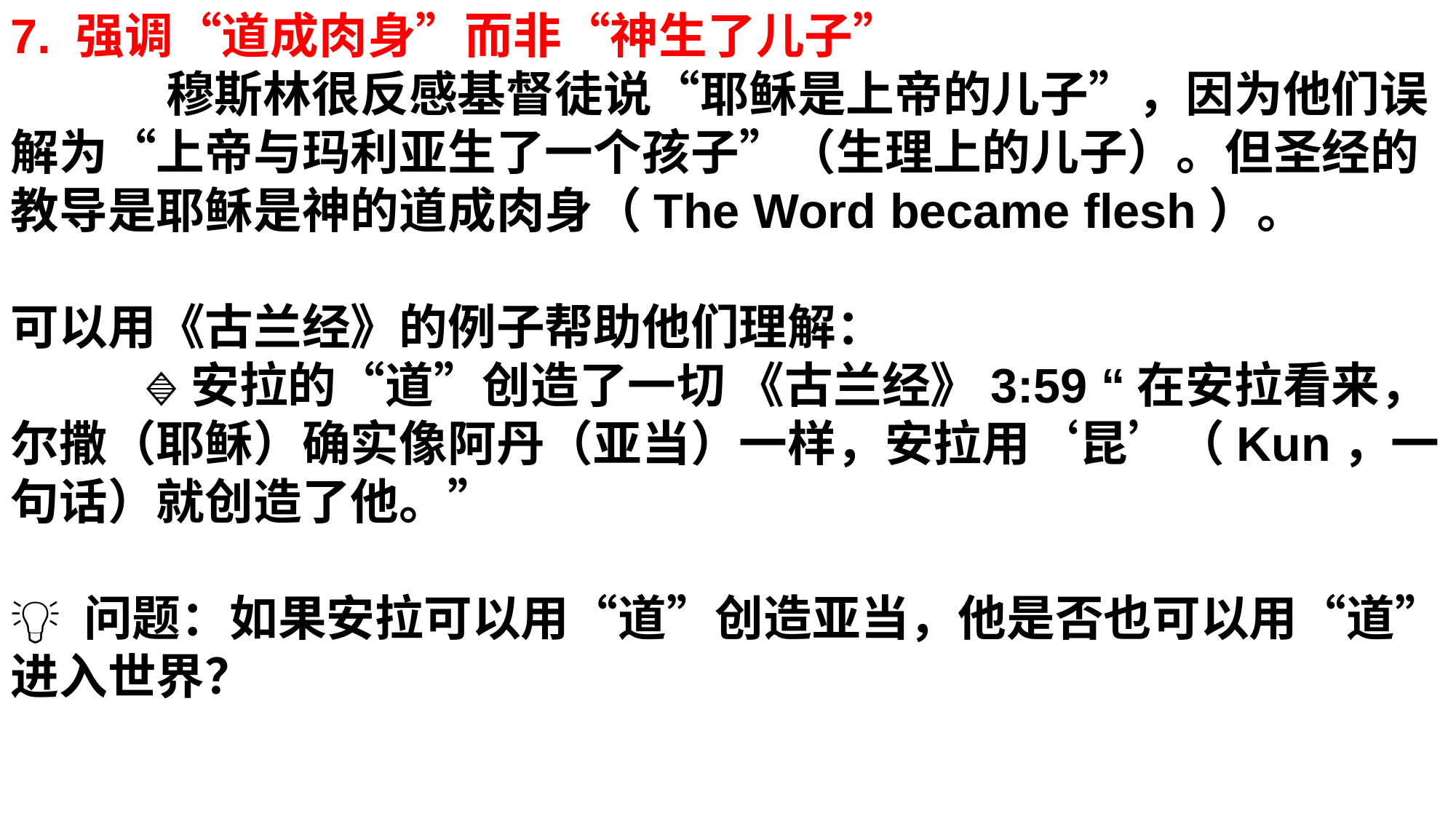

7. 强调“道成肉身”而非“神生了儿子”                                                               穆斯林很反感基督徒说“耶稣是上帝的儿子”，因为他们误解为“上帝与玛利亚生了一个孩子”（生理上的儿子）。但圣经的教导是耶稣是神的道成肉身（The Word became flesh）。

可以用《古兰经》的例子帮助他们理解：                                                               🔹 安拉的“道”创造了一切 《古兰经》3:59 “在安拉看来，尔撒（耶稣）确实像阿丹（亚当）一样，安拉用‘昆’（Kun，一句话）就创造了他。”

💡 问题：如果安拉可以用“道”创造亚当，他是否也可以用“道”进入世界？